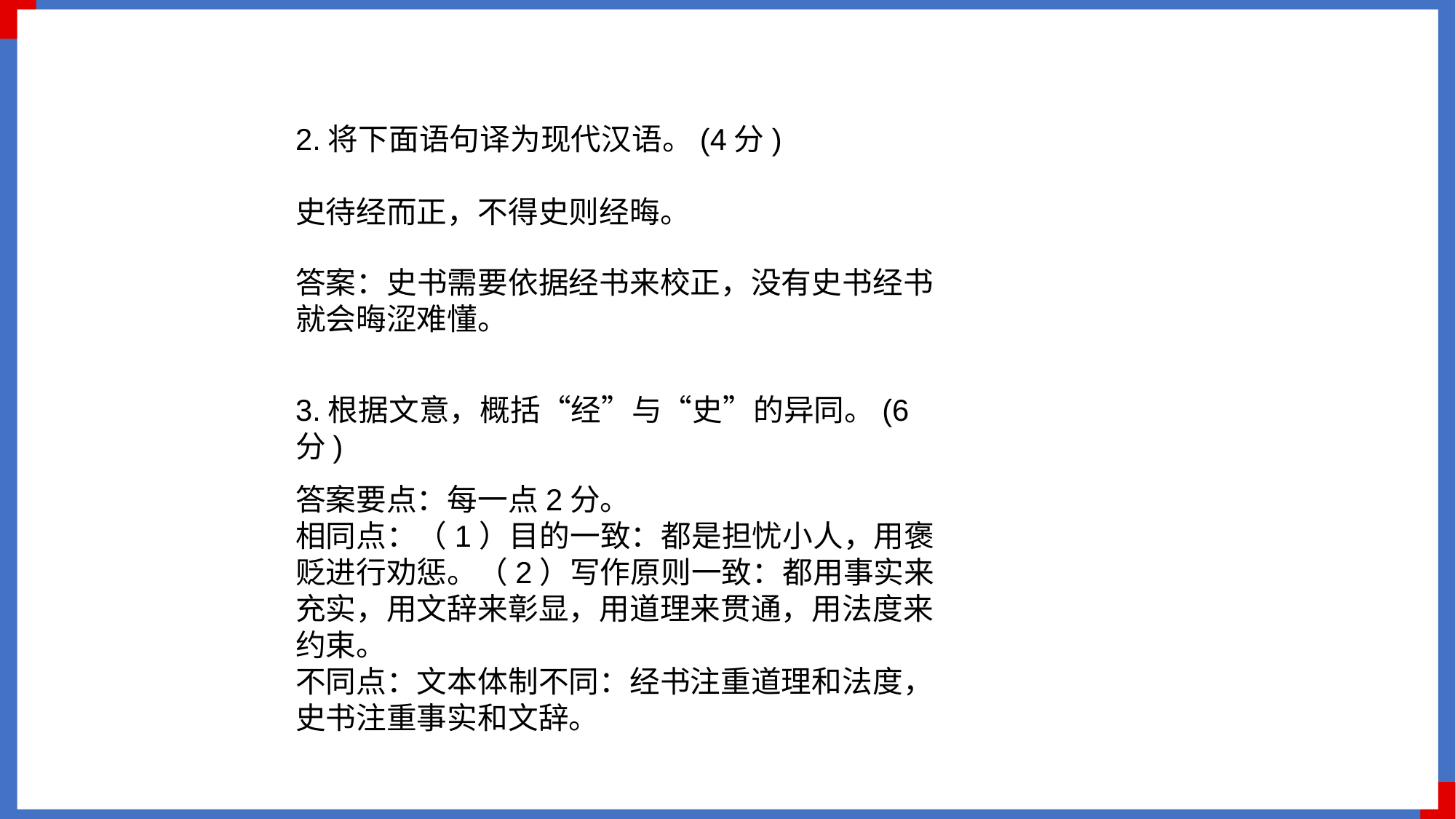

2.将下面语句译为现代汉语。(4分)

史待经而正，不得史则经晦。
答案：史书需要依据经书来校正，没有史书经书就会晦涩难懂。
3.根据文意，概括“经”与“史”的异同。(6分)
答案要点：每一点2分。
相同点：（1）目的一致：都是担忧小人，用褒贬进行劝惩。（2）写作原则一致：都用事实来充实，用文辞来彰显，用道理来贯通，用法度来约束。
不同点：文本体制不同：经书注重道理和法度，史书注重事实和文辞。